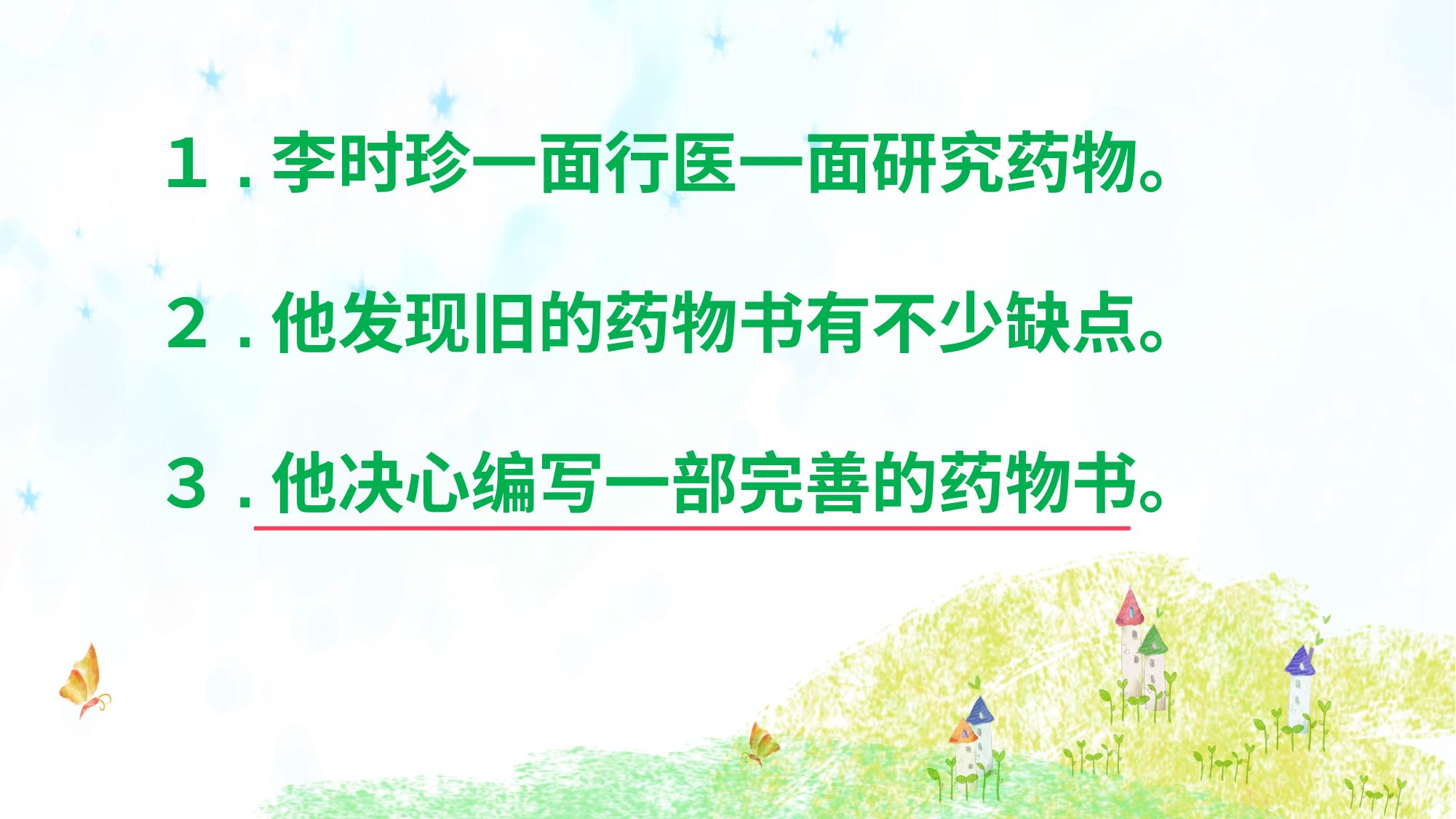

１.李时珍一面行医一面研究药物。

２.他发现旧的药物书有不少缺点。

３.他决心编写一部完善的药物书。